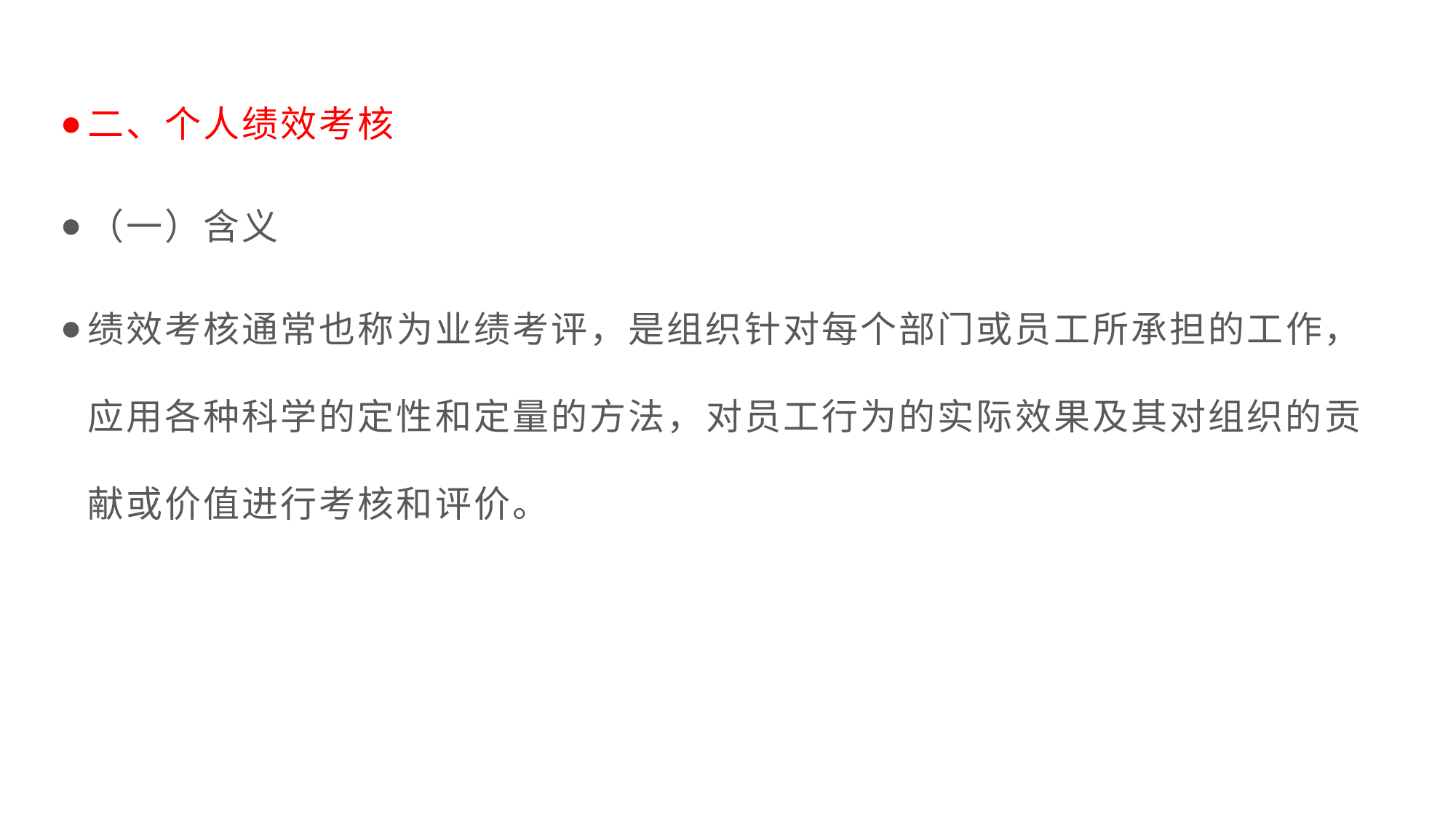

二、个人绩效考核
（一）含义
绩效考核通常也称为业绩考评，是组织针对每个部门或员工所承担的工作，应用各种科学的定性和定量的方法，对员工行为的实际效果及其对组织的贡献或价值进行考核和评价。